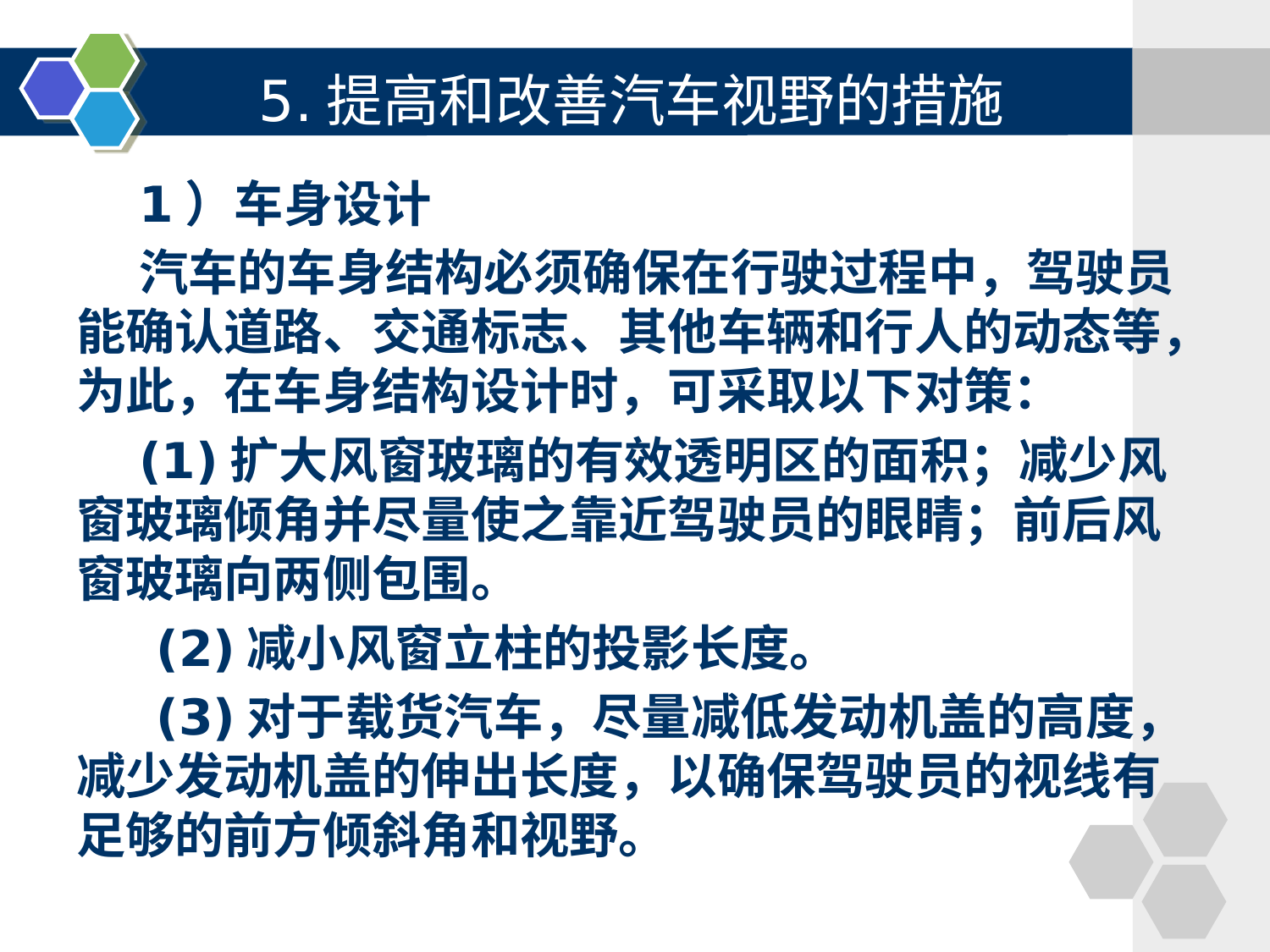

# 5.提高和改善汽车视野的措施
1）车身设计
汽车的车身结构必须确保在行驶过程中，驾驶员能确认道路、交通标志、其他车辆和行人的动态等，为此，在车身结构设计时，可采取以下对策：
(1)扩大风窗玻璃的有效透明区的面积；减少风窗玻璃倾角并尽量使之靠近驾驶员的眼睛；前后风窗玻璃向两侧包围。
 (2)减小风窗立柱的投影长度。
 (3)对于载货汽车，尽量减低发动机盖的高度，减少发动机盖的伸出长度，以确保驾驶员的视线有足够的前方倾斜角和视野。